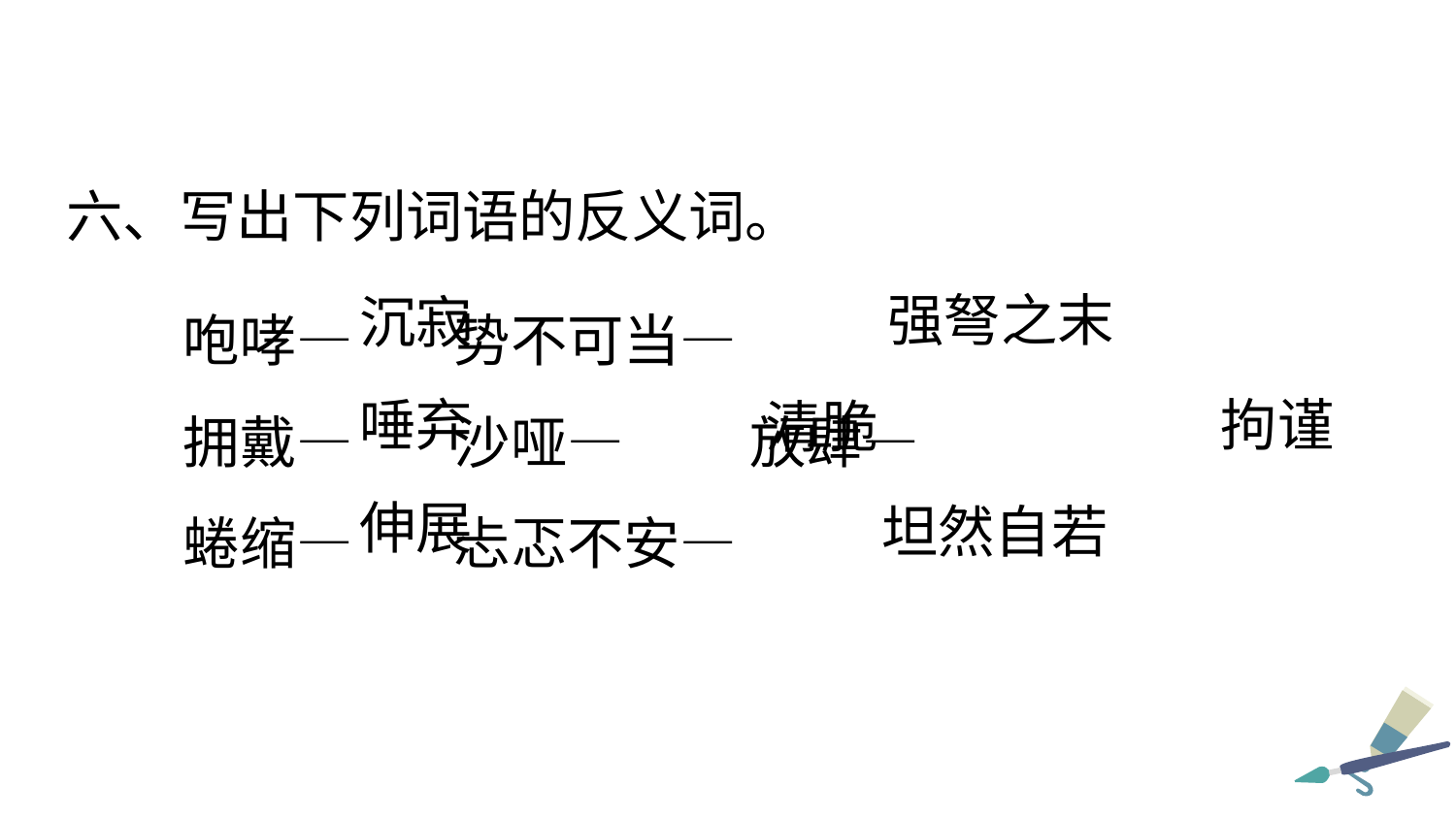

六、写出下列词语的反义词。
咆哮—        势不可当—
拥戴—        沙哑—          放肆—
蜷缩—        忐忑不安—
强弩之末
沉寂
唾弃
拘谨
清脆
伸展
坦然自若